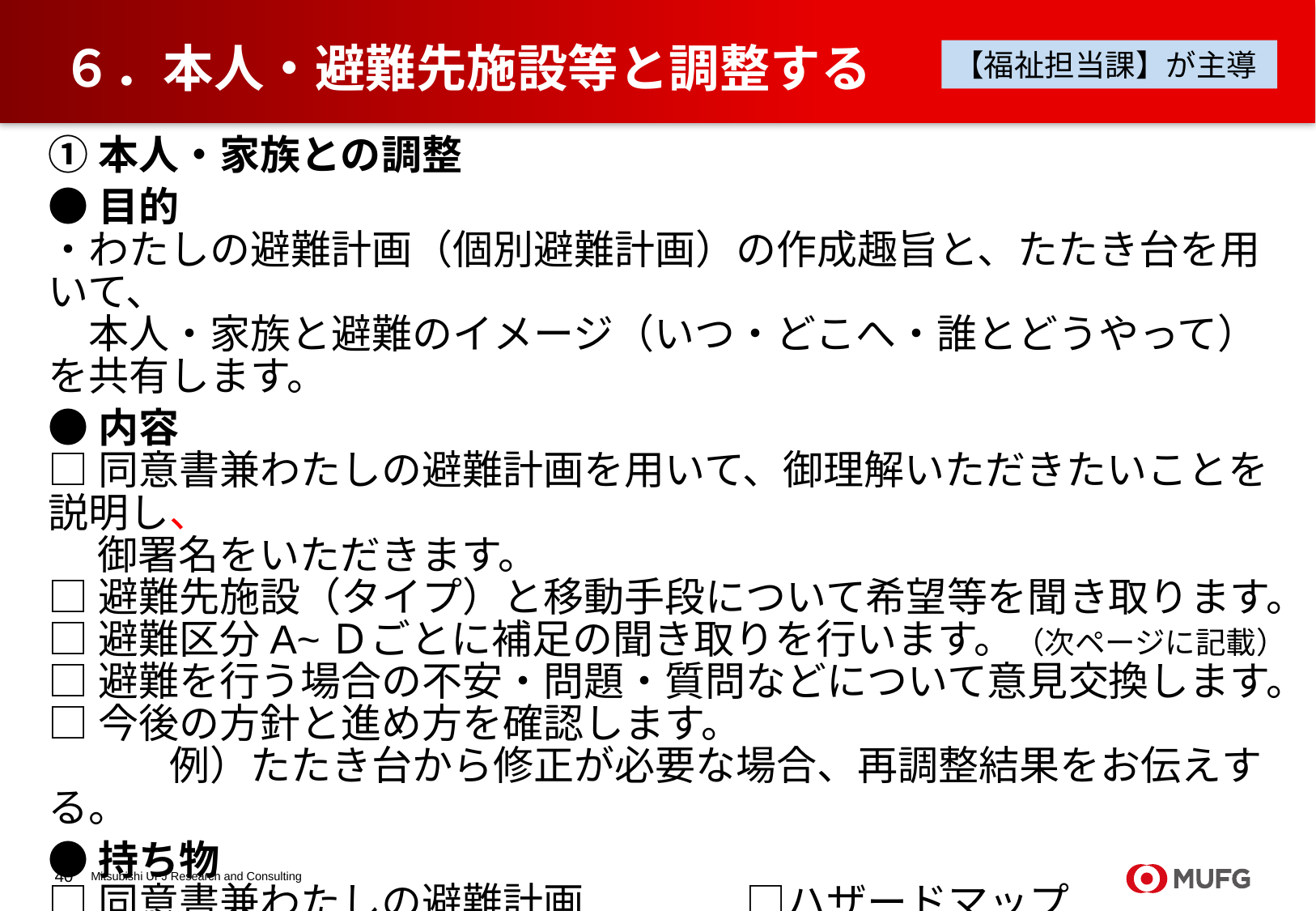

# ６．本人・避難先施設等と調整する
【福祉担当課】が主導
①本人・家族との調整
●目的
・わたしの避難計画（個別避難計画）の作成趣旨と、たたき台を用いて、
　本人・家族と避難のイメージ（いつ・どこへ・誰とどうやって）を共有します。
●内容
□同意書兼わたしの避難計画を用いて、御理解いただきたいことを説明し、
　 御署名をいただきます。
□避難先施設（タイプ）と移動手段について希望等を聞き取ります。
□避難区分A~Ｄごとに補足の聞き取りを行います。（次ページに記載）
□避難を行う場合の不安・問題・質問などについて意見交換します。
□今後の方針と進め方を確認します。
　　　例）たたき台から修正が必要な場合、再調整結果をお伝えする。
●持ち物
□同意書兼わたしの避難計画　　　　□ハザードマップ
□聞き取りシート (避難区分ごと）　 □避難先施設のパンフレット
□警戒情報やキキクルの説明資料